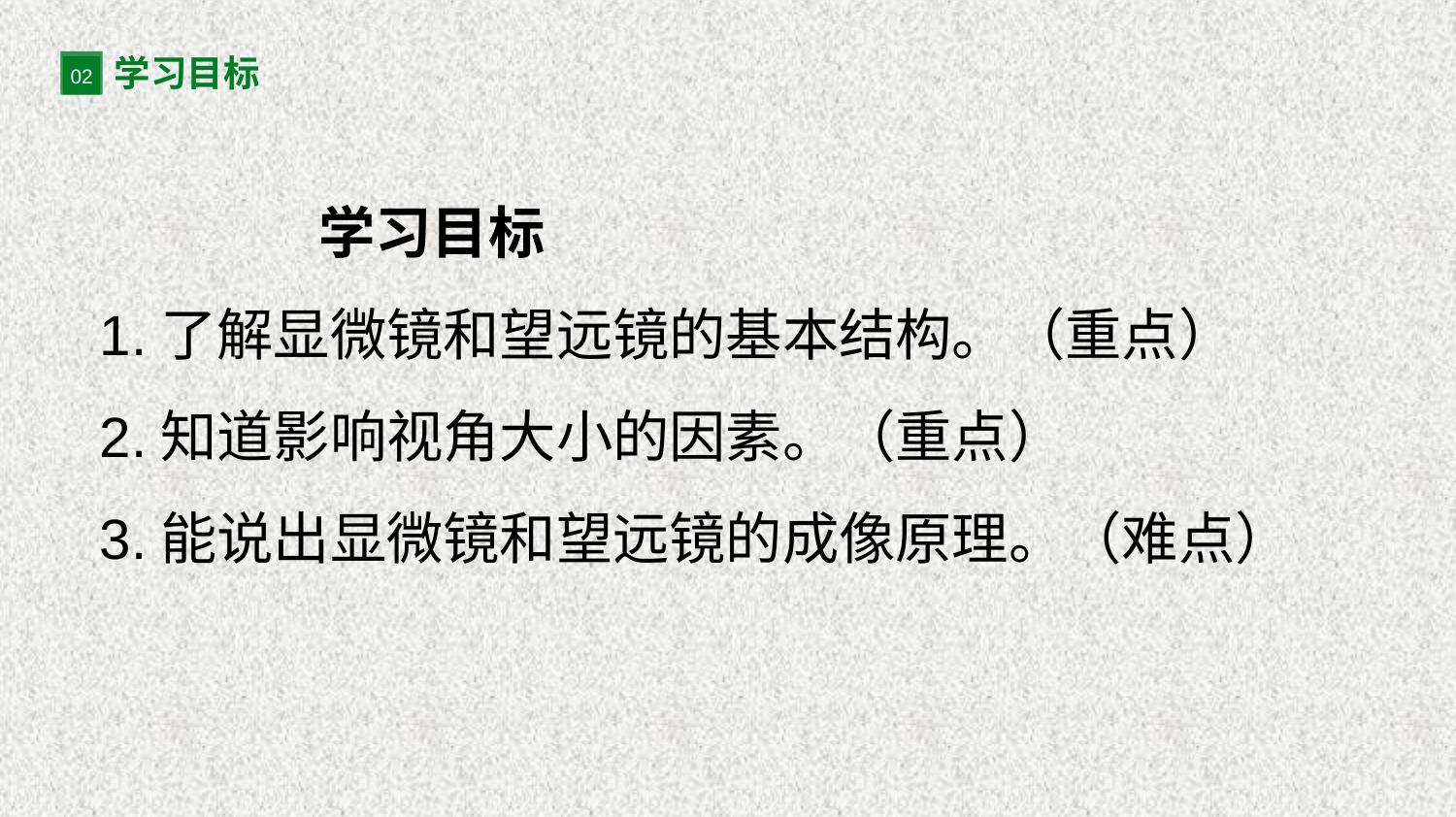

学习目标

02
                学习目标
1.了解显微镜和望远镜的基本结构。（重点）
2.知道影响视角大小的因素。（重点）
3.能说出显微镜和望远镜的成像原理。（难点）